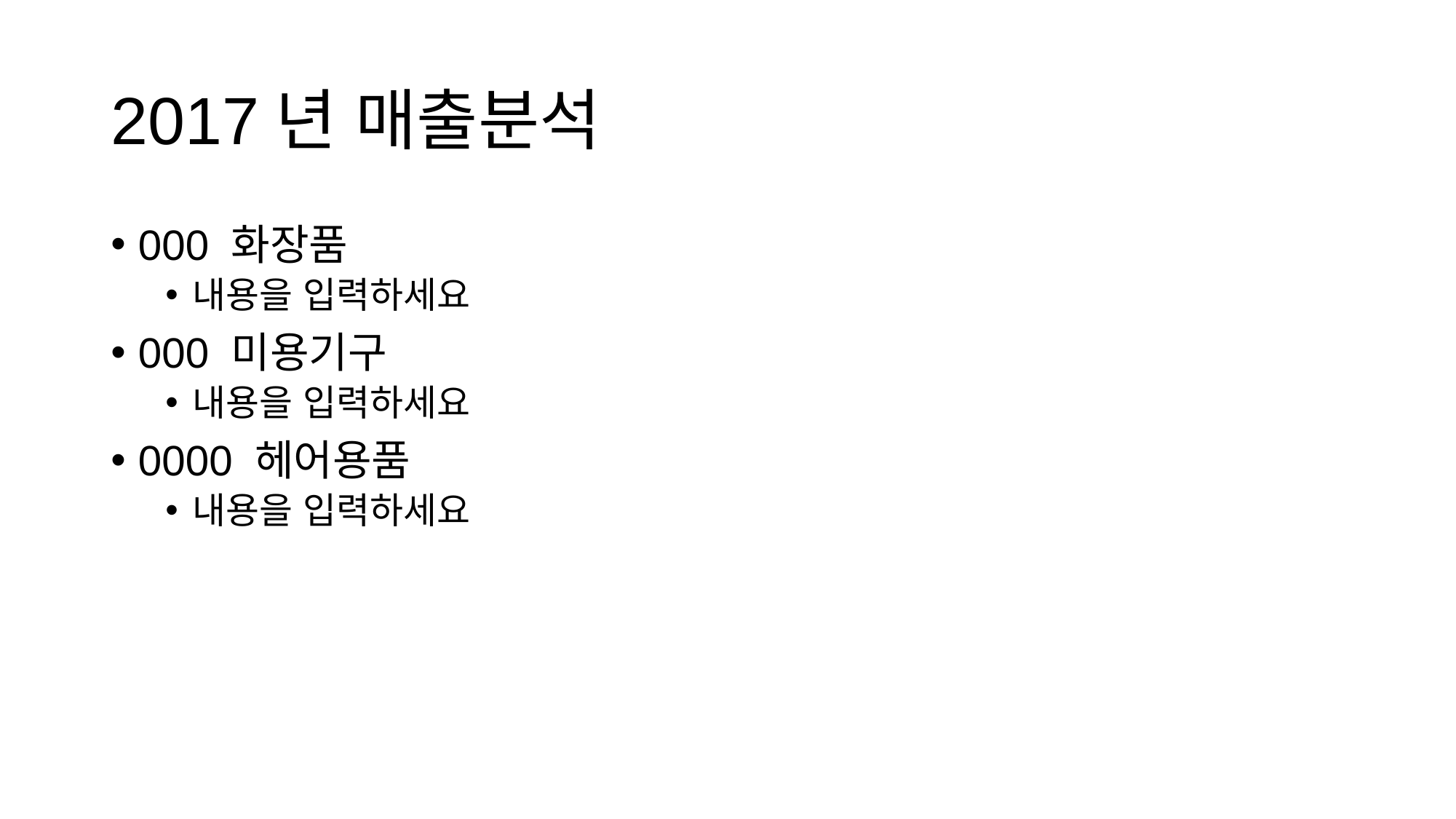

# 2017년 매출분석
000 화장품
내용을 입력하세요
000 미용기구
내용을 입력하세요
0000 헤어용품
내용을 입력하세요